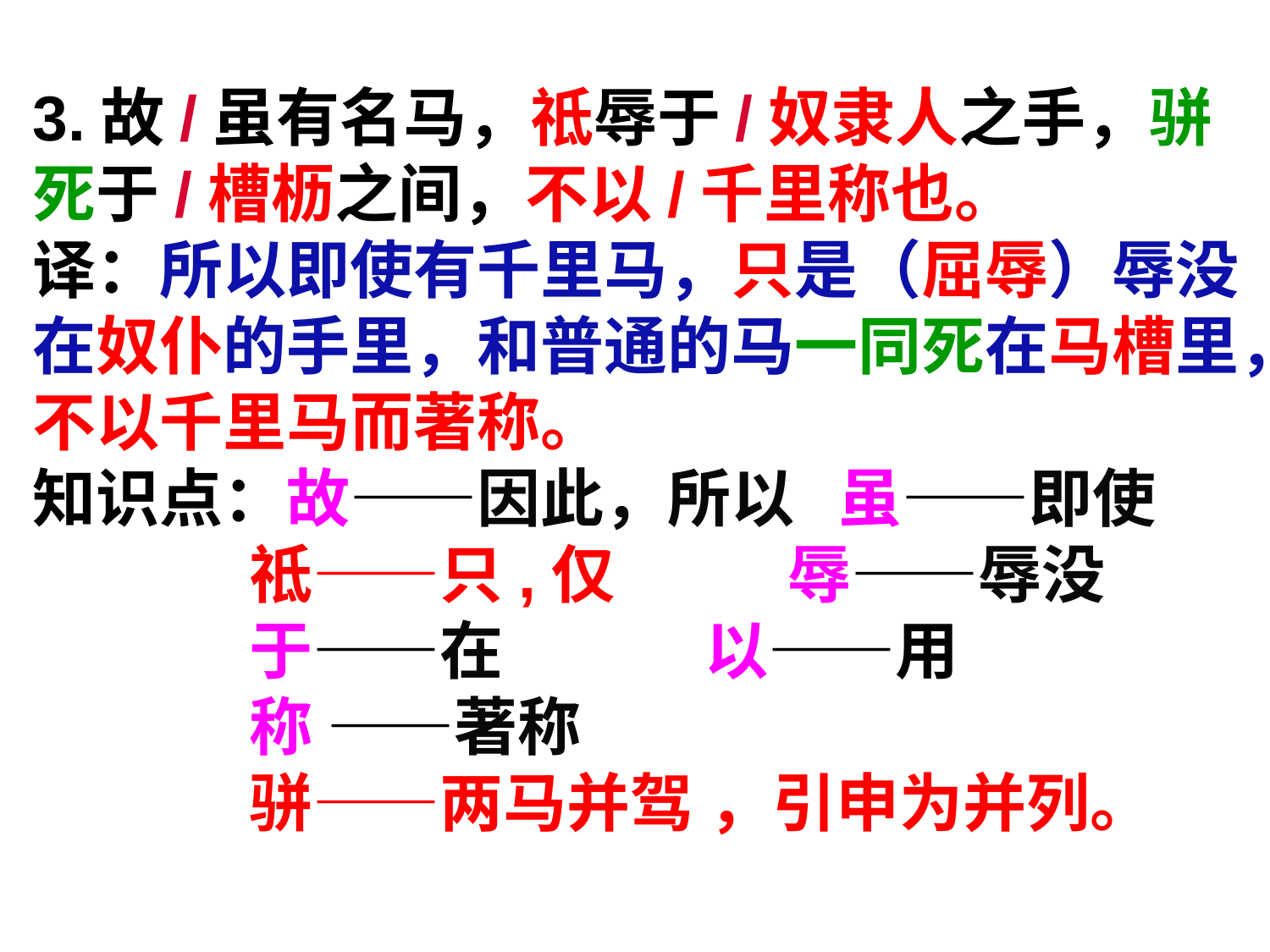

3.故/虽有名马，祗辱于/奴隶人之手，骈死于/槽枥之间，不以/千里称也。
译：所以即使有千里马，只是（屈辱）辱没在奴仆的手里，和普通的马一同死在马槽里，不以千里马而著称。
知识点：故——因此，所以   虽——即使
              祗——只,仅            辱——辱没
              于——在              以——用
              称 ——著称
              骈——两马并驾 ，引申为并列。